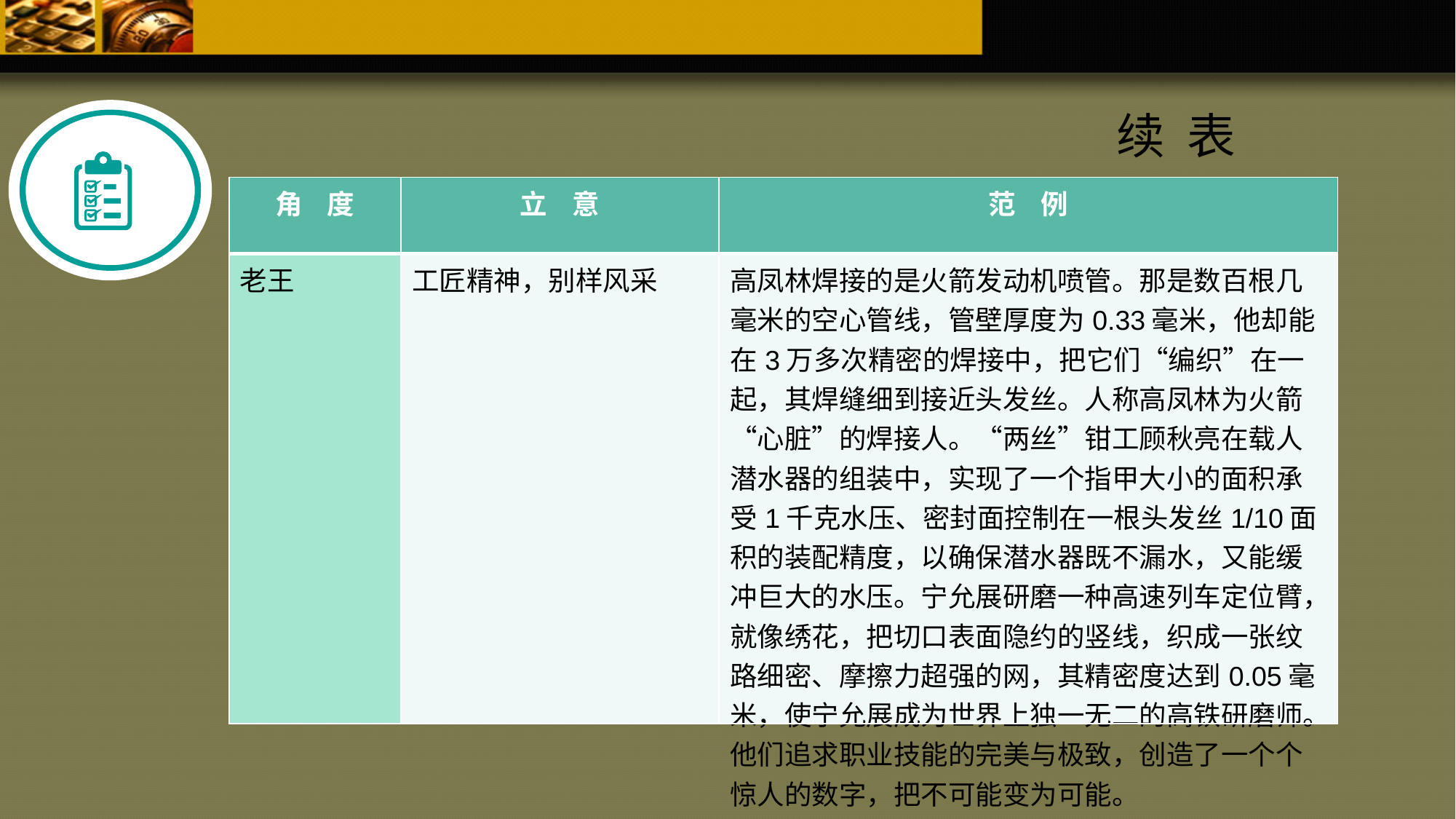

续  表

| 角 度 | 立 意 | 范 例 |
| --- | --- | --- |
| 老王 | 工匠精神，别样风采 | 高凤林焊接的是火箭发动机喷管。那是数百根几毫米的空心管线，管壁厚度为0.33毫米，他却能在3万多次精密的焊接中，把它们“编织”在一起，其焊缝细到接近头发丝。人称高凤林为火箭“心脏”的焊接人。“两丝”钳工顾秋亮在载人潜水器的组装中，实现了一个指甲大小的面积承受1千克水压、密封面控制在一根头发丝1/10面积的装配精度，以确保潜水器既不漏水，又能缓冲巨大的水压。宁允展研磨一种高速列车定位臂，就像绣花，把切口表面隐约的竖线，织成一张纹路细密、摩擦力超强的网，其精密度达到0.05毫米，使宁允展成为世界上独一无二的高铁研磨师。他们追求职业技能的完美与极致，创造了一个个惊人的数字，把不可能变为可能。 |